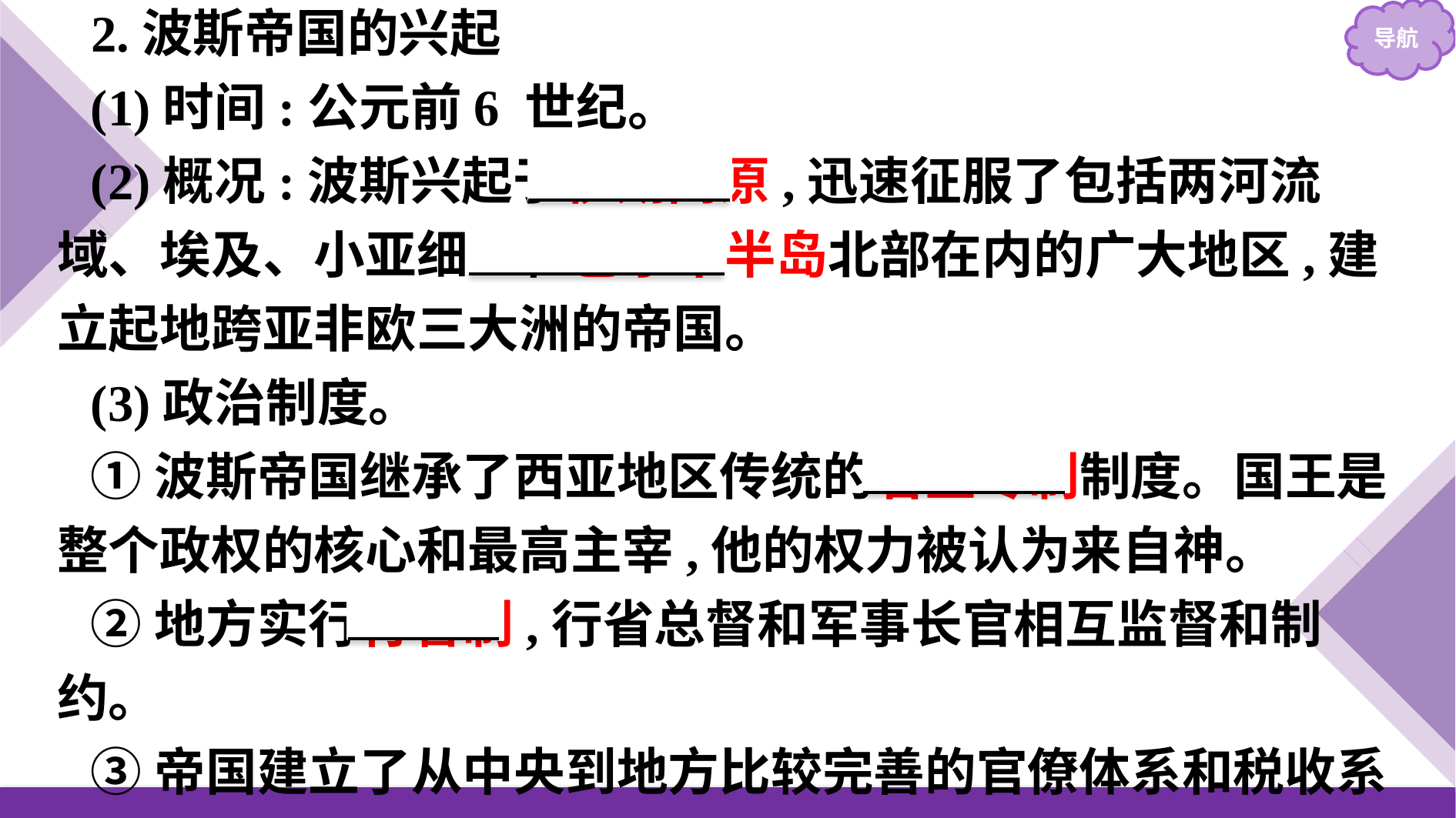

2.波斯帝国的兴起
(1)时间:公元前6 世纪。
(2)概况:波斯兴起于伊朗高原,迅速征服了包括两河流域、埃及、小亚细亚和巴尔干半岛北部在内的广大地区,建立起地跨亚非欧三大洲的帝国。
(3)政治制度。
①波斯帝国继承了西亚地区传统的君主专制制度。国王是整个政权的核心和最高主宰,他的权力被认为来自神。
②地方实行行省制,行省总督和军事长官相互监督和制约。
③帝国建立了从中央到地方比较完善的官僚体系和税收系统,由波斯人担任最重要的职务。